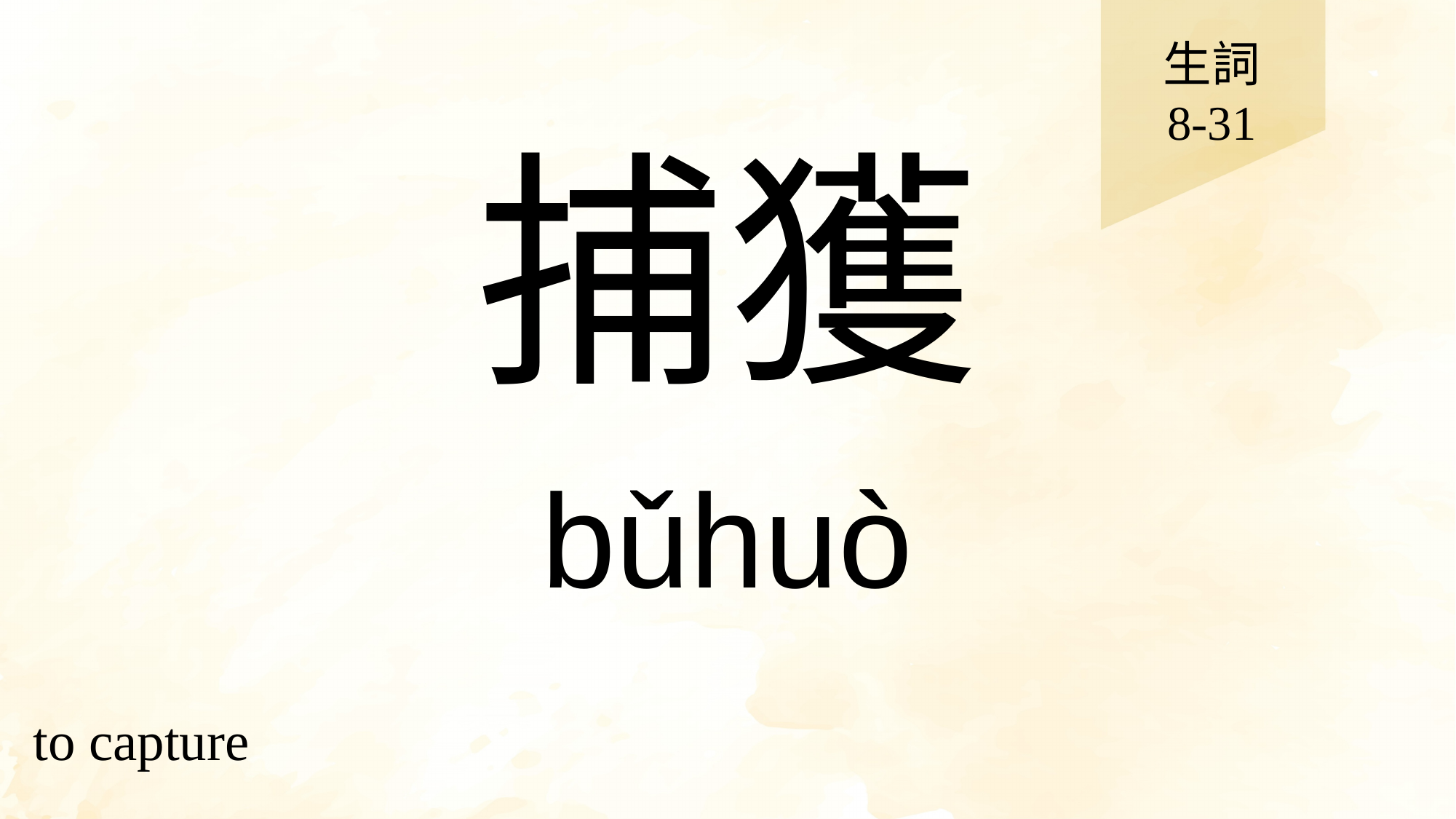

生詞
8-31
# 捕獲
bǔhuò
to capture